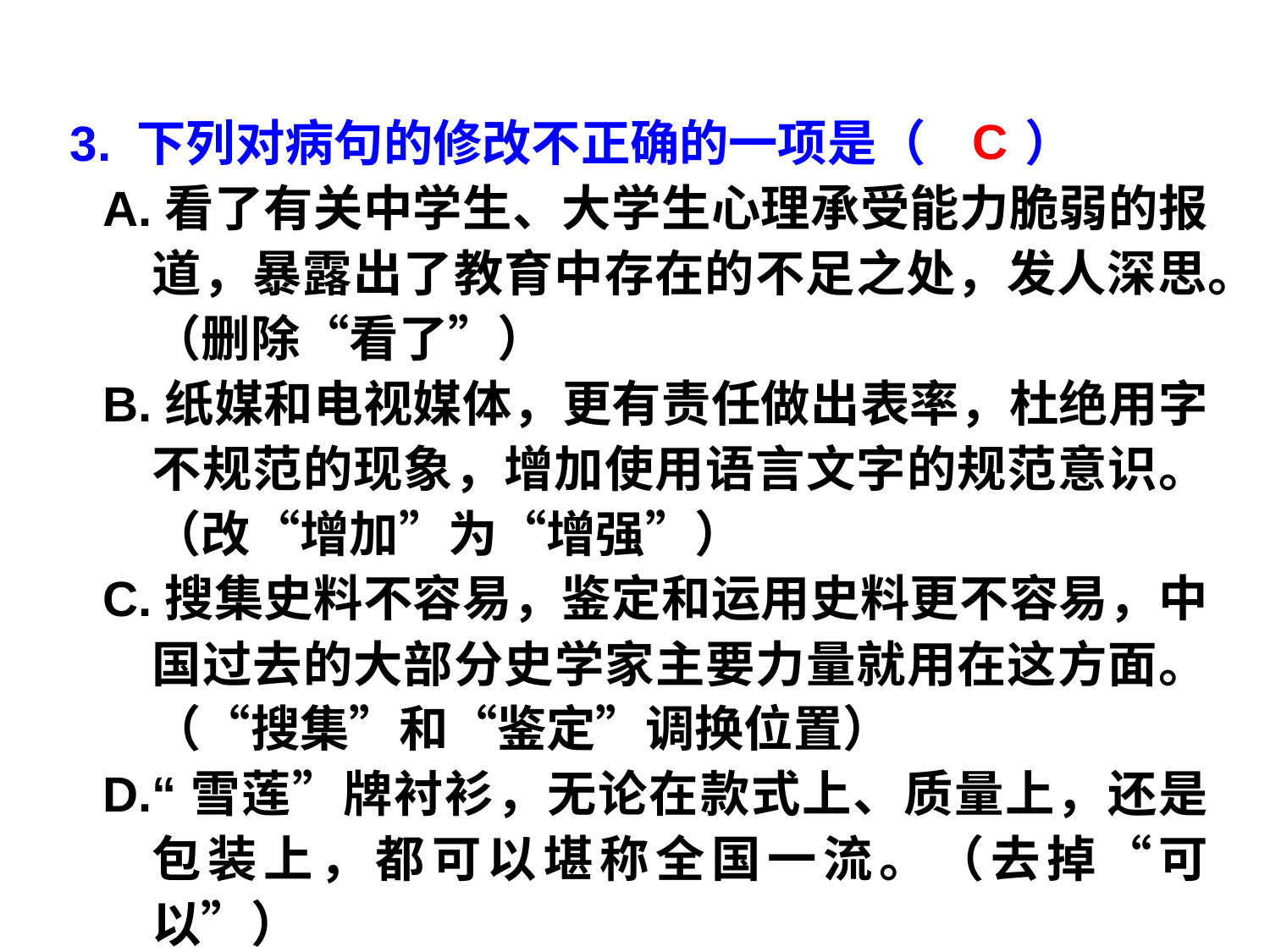

C
3. 下列对病句的修改不正确的一项是（　　）
A.看了有关中学生、大学生心理承受能力脆弱的报道，暴露出了教育中存在的不足之处，发人深思。（删除“看了”）
B.纸媒和电视媒体，更有责任做出表率，杜绝用字不规范的现象，增加使用语言文字的规范意识。（改“增加”为“增强”）
C.搜集史料不容易，鉴定和运用史料更不容易，中国过去的大部分史学家主要力量就用在这方面。（“搜集”和“鉴定”调换位置）
D.“雪莲”牌衬衫，无论在款式上、质量上，还是包装上，都可以堪称全国一流。（去掉“可以”）